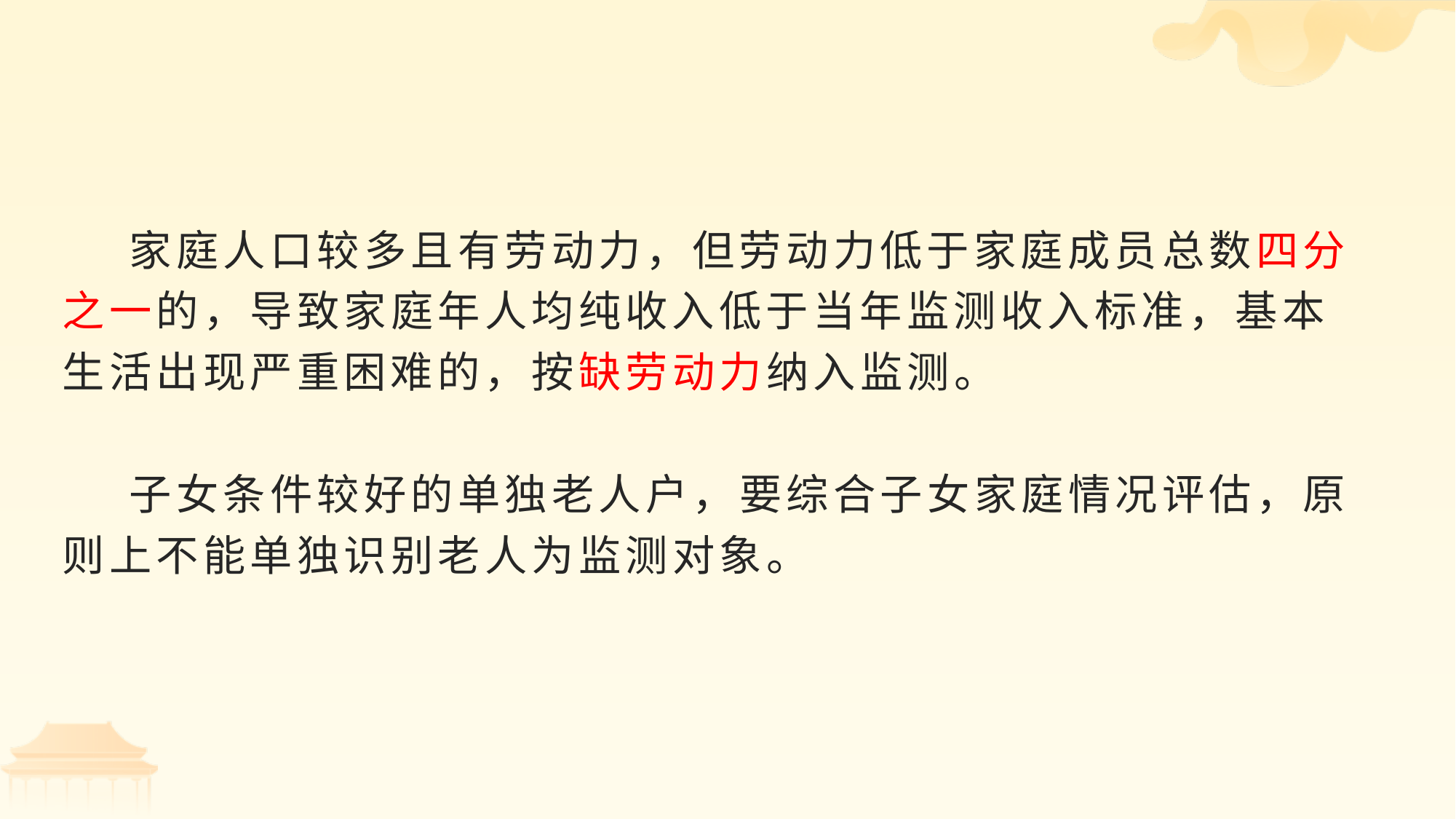

家庭人口较多且有劳动力，但劳动力低于家庭成员总数四分之一的，导致家庭年人均纯收入低于当年监测收入标准，基本生活出现严重困难的，按缺劳动力纳入监测。

    子女条件较好的单独老人户，要综合子女家庭情况评估，原则上不能单独识别老人为监测对象。